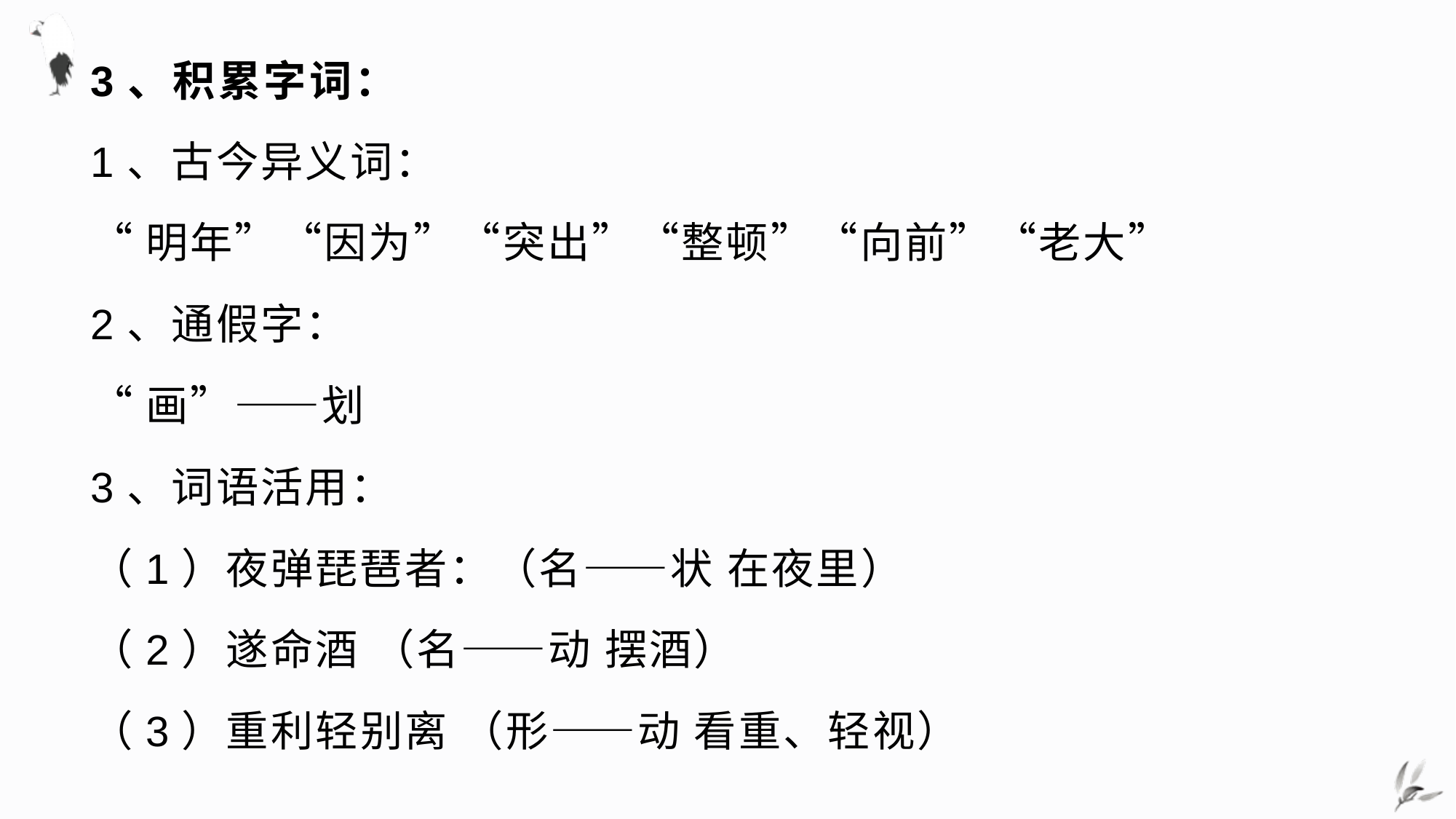

# 3、积累字词：
1、古今异义词：
“明年”“因为”“突出”“整顿”“向前”“老大”
2、通假字：
“画”——划
3、词语活用：
（1）夜弹琵琶者：（名——状 在夜里）
（2）遂命酒 （名——动 摆酒）
（3）重利轻别离 （形——动 看重、轻视）